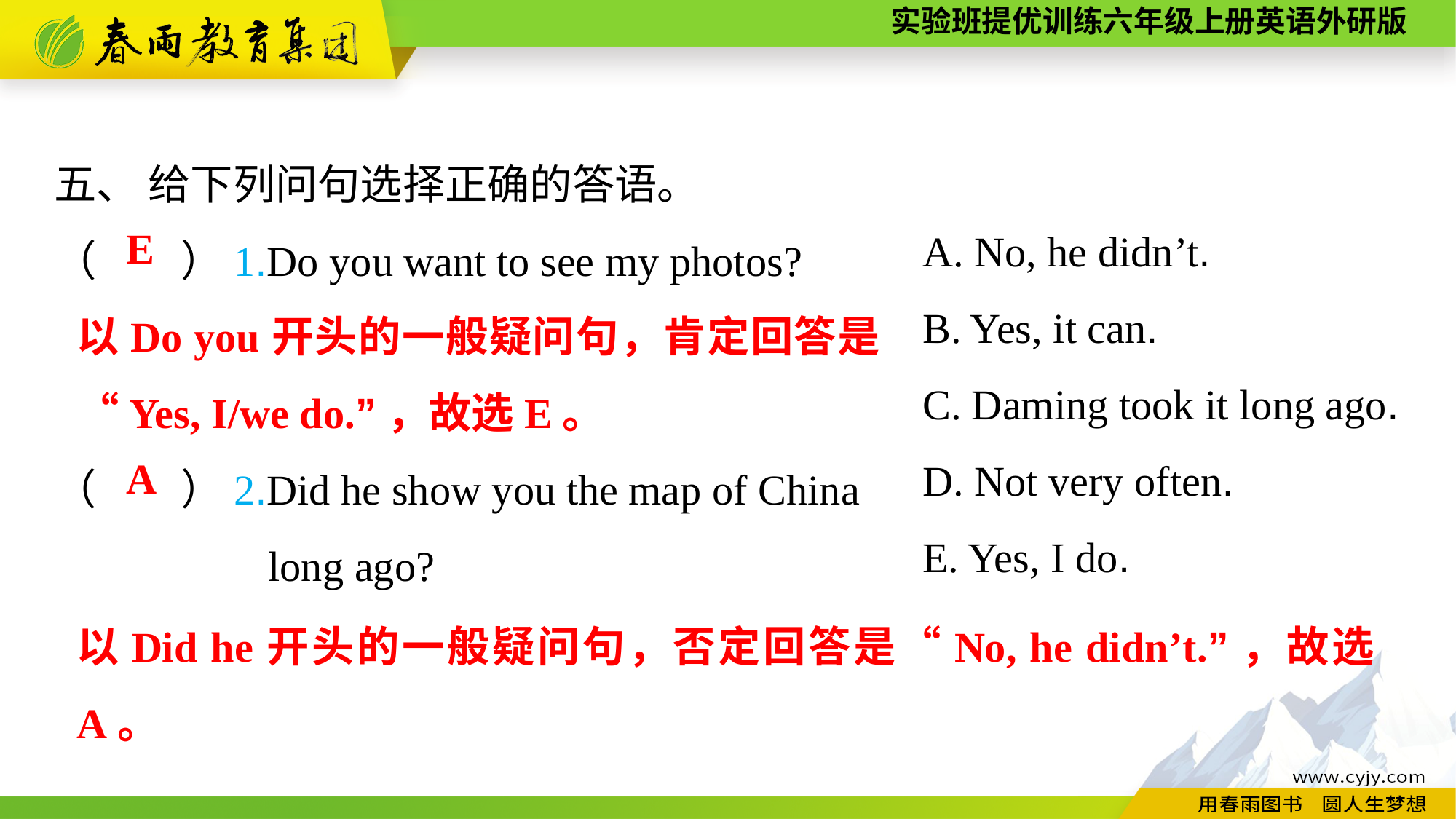

五、 给下列问句选择正确的答语。
（　　）1.Do you want to see my photos?

（　　）2.Did he show you the map of China
long ago?
A. No, he didn’t.
B. Yes, it can.
C. Daming took it long ago.
D. Not very often.
E. Yes, I do.
E
以Do you开头的一般疑问句，肯定回答是“Yes, I/we do.”，故选E。
A
以Did he开头的一般疑问句，否定回答是“No, he didn’t.”，故选A。